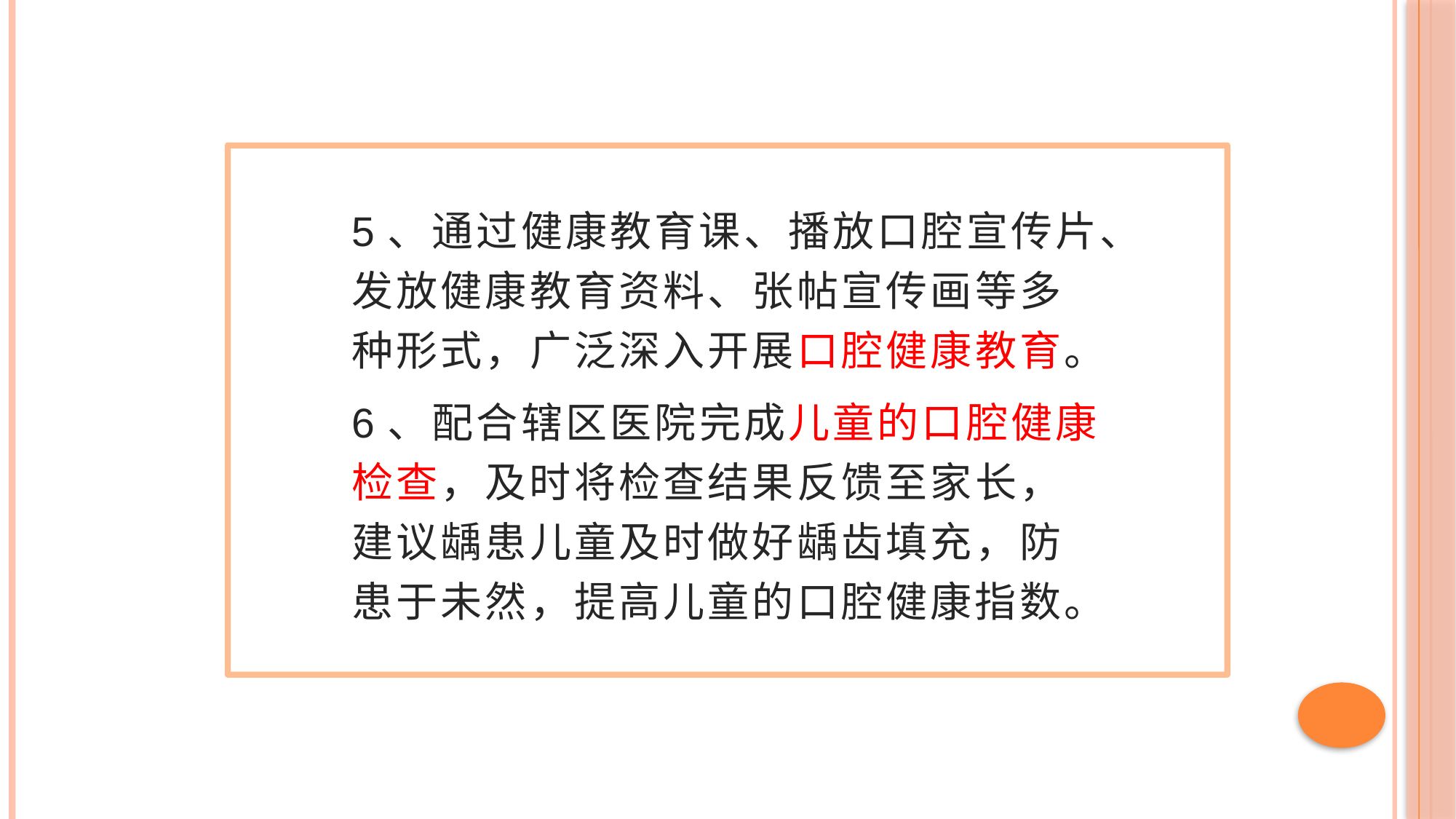

5、通过健康教育课、播放口腔宣传片、发放健康教育资料、张帖宣传画等多种形式，广泛深入开展口腔健康教育。
6、配合辖区医院完成儿童的口腔健康检查，及时将检查结果反馈至家长，建议龋患儿童及时做好龋齿填充，防患于未然，提高儿童的口腔健康指数。